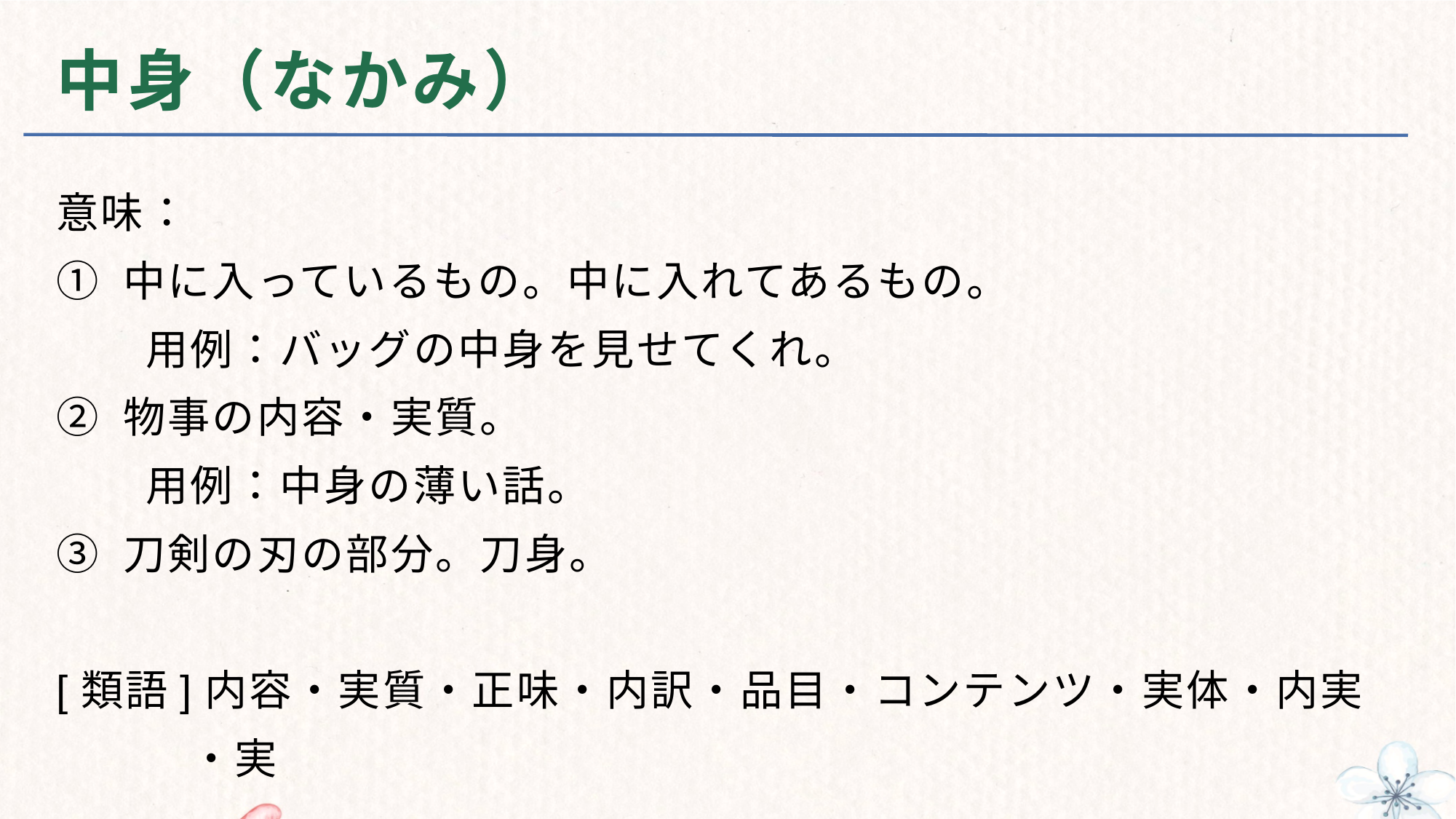

# 中身（なかみ）
意味：
① 中に入っているもの。中に入れてあるもの。
　　用例：バッグの中身を見せてくれ。
② 物事の内容・実質。
　　用例：中身の薄い話。
③ 刀剣の刃の部分。刀身。

[類語]内容・実質・正味・内訳・品目・コンテンツ・実体・内実
　　　・実